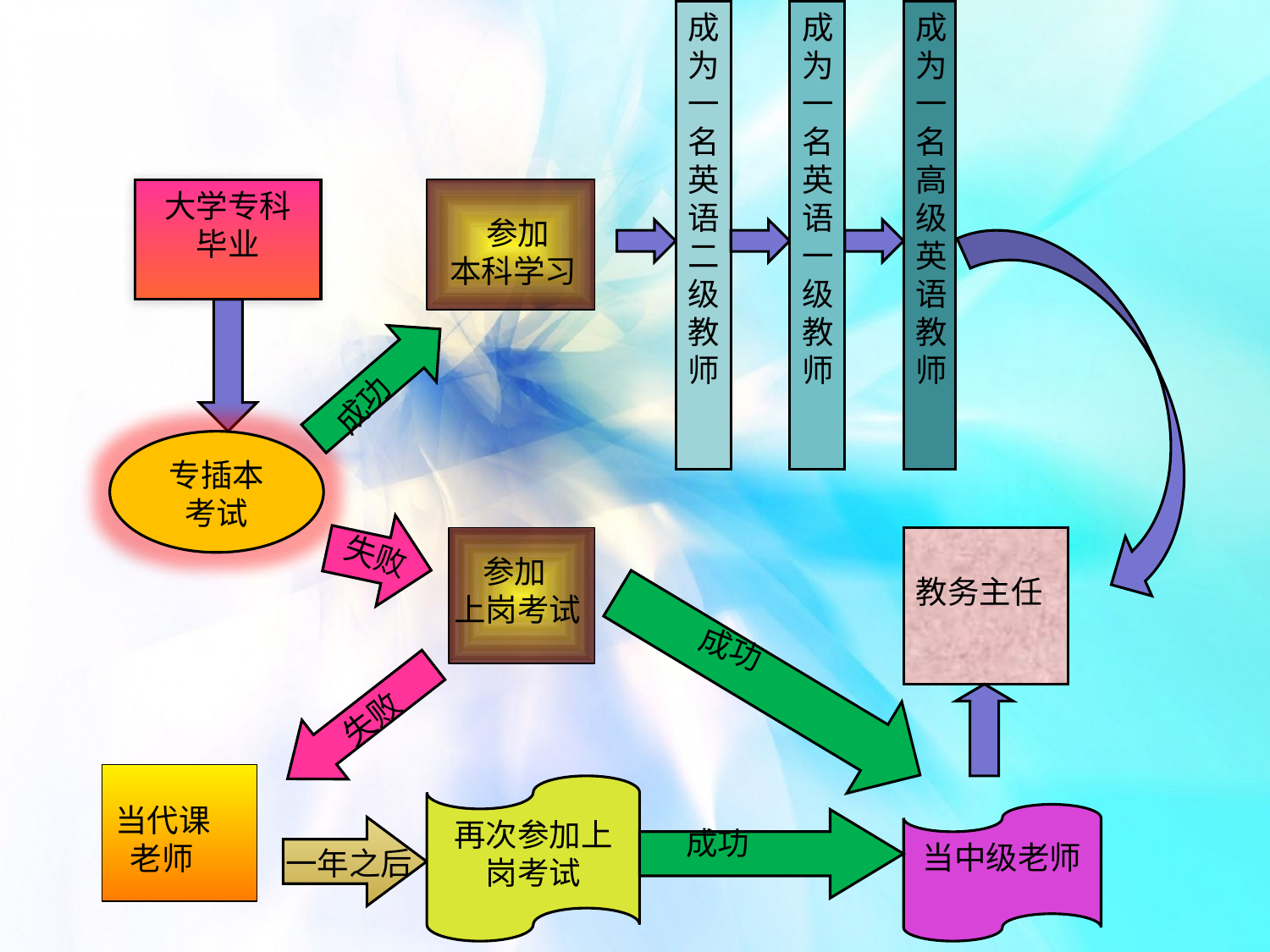

成为一名英语二级教师

成为一名英语一级教师

成为一名高级英语教师

大学专科
毕业

    参加
本科学习

成功

专插本考试

教务主任

失败
   参加
上岗考试
成功

失败

再次参加上岗考试

当代课
 老师
当中级老师

成功
一年之后